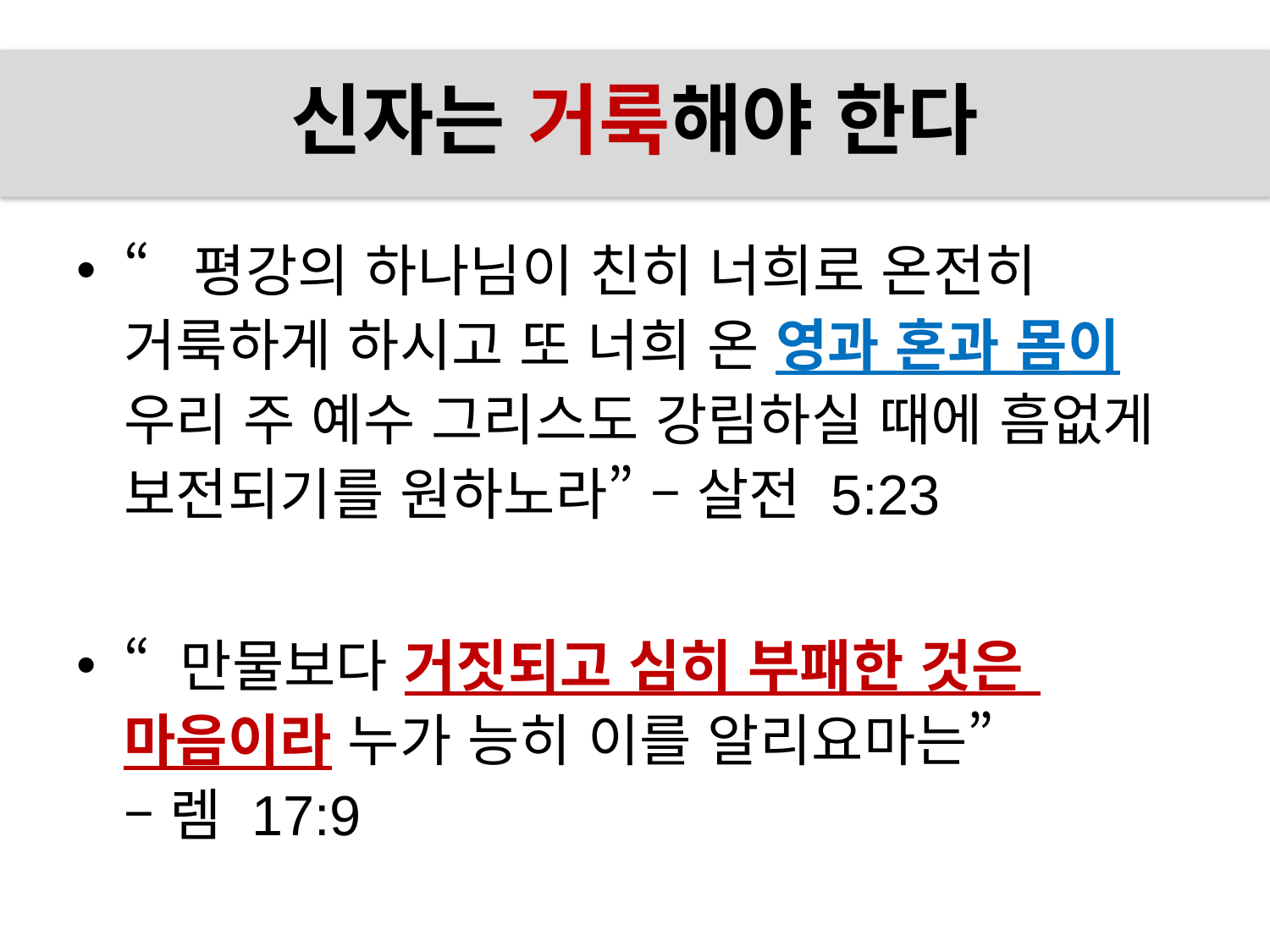

# 신자는 거룩해야 한다

“평강의 하나님이 친히 너희로 온전히
거룩하게 하시고 또 너희 온 영과 혼과 몸이
우리 주 예수 그리스도 강림하실 때에 흠없게
보전되기를 원하노라” – 살전 5:23

“ 만물보다 거짓되고 심히 부패한 것은
마음이라 누가 능히 이를 알리요마는”
– 렘 17:9